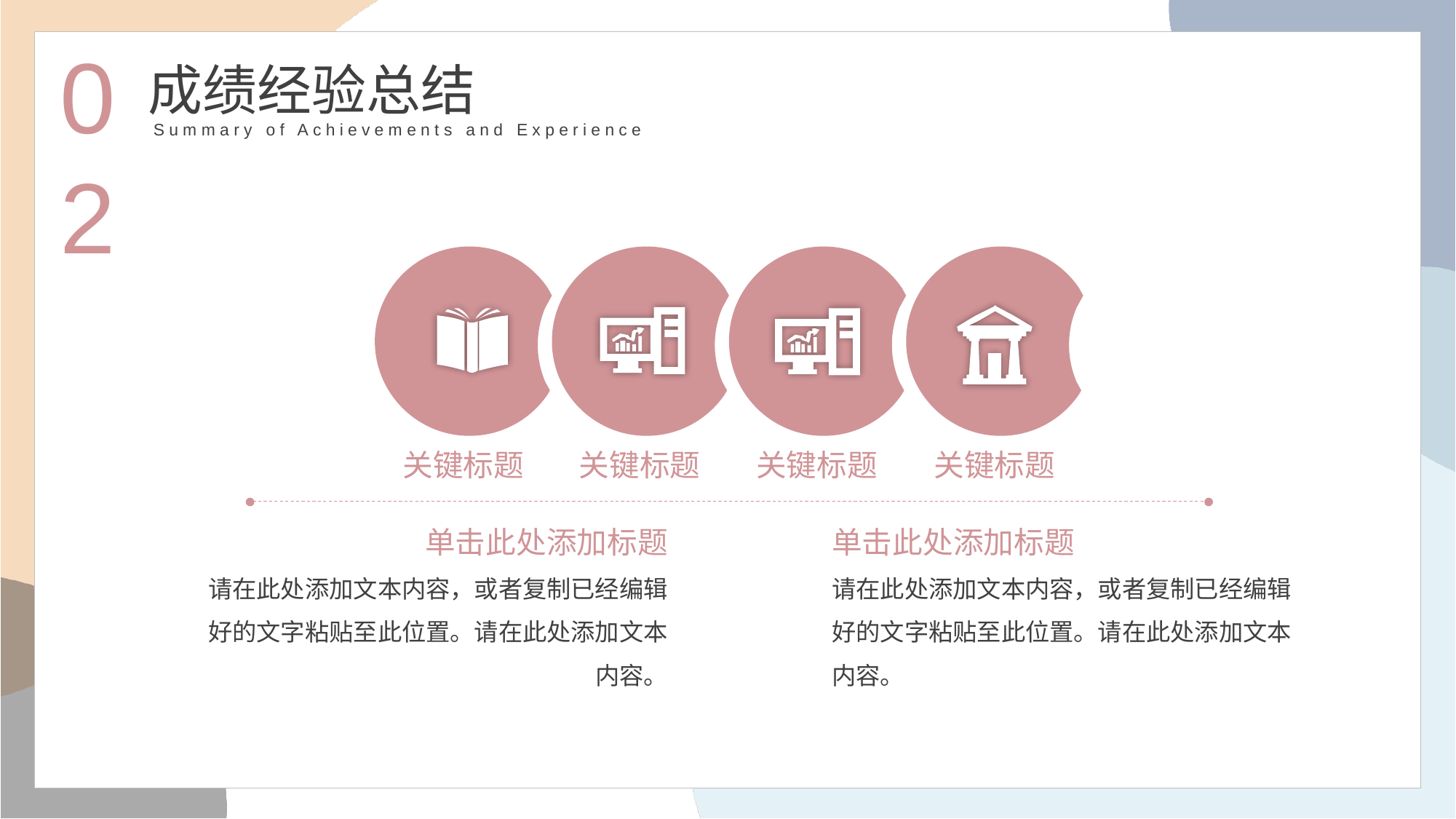

02
成绩经验总结
Summary of Achievements and Experience

关键标题
关键标题
关键标题
关键标题

单击此处添加标题
单击此处添加标题
请在此处添加文本内容，或者复制已经编辑好的文字粘贴至此位置。请在此处添加文本内容。
请在此处添加文本内容，或者复制已经编辑好的文字粘贴至此位置。请在此处添加文本内容。